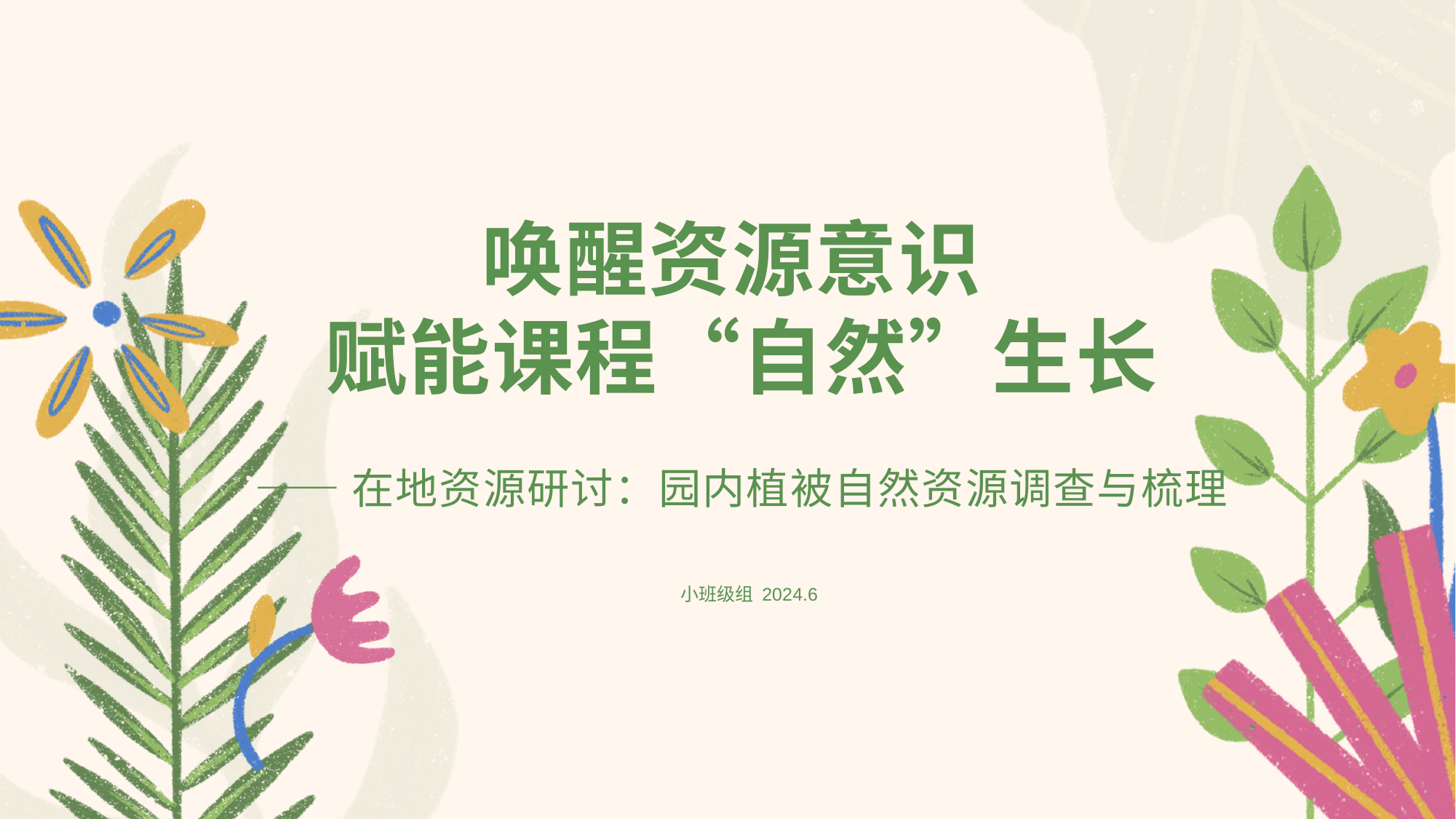

唤醒资源意识
赋能课程“自然”生长

——在地资源研讨：园内植被自然资源调查与梳理
小班级组 2024.6